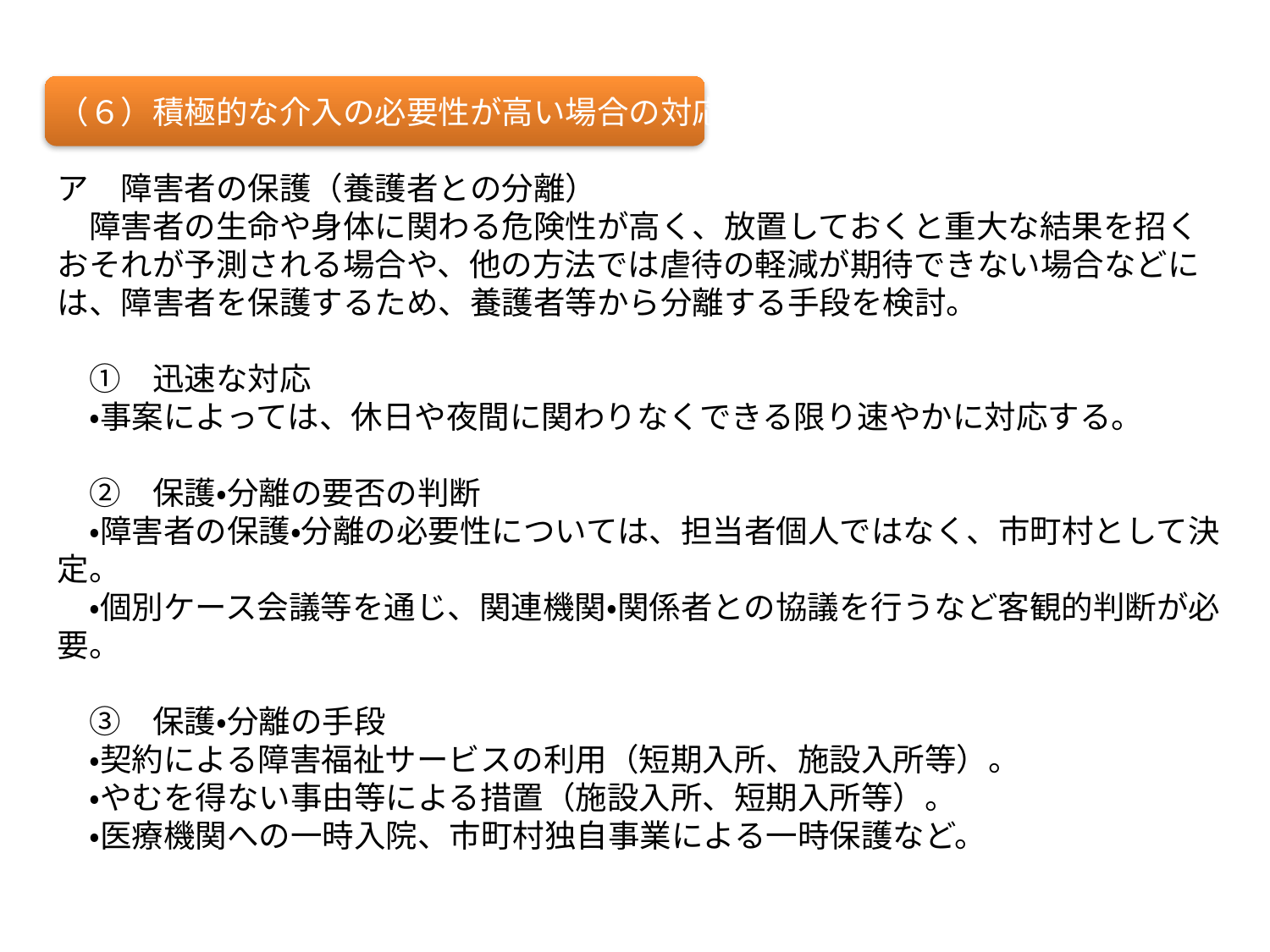

（６）積極的な介入の必要性が高い場合の対応

ア　障害者の保護（養護者との分離）
　障害者の生命や身体に関わる危険性が高く、放置しておくと重大な結果を招くおそれが予測される場合や、他の方法では虐待の軽減が期待できない場合などには、障害者を保護するため、養護者等から分離する手段を検討。

　①　迅速な対応
　・事案によっては、休日や夜間に関わりなくできる限り速やかに対応する。

　②　保護・分離の要否の判断
　・障害者の保護・分離の必要性については、担当者個人ではなく、市町村として決定。
　・個別ケース会議等を通じ、関連機関・関係者との協議を行うなど客観的判断が必要。

　③　保護・分離の手段
　・契約による障害福祉サービスの利用（短期入所、施設入所等）。
　・やむを得ない事由等による措置（施設入所、短期入所等）。
　・医療機関への一時入院、市町村独自事業による一時保護など。